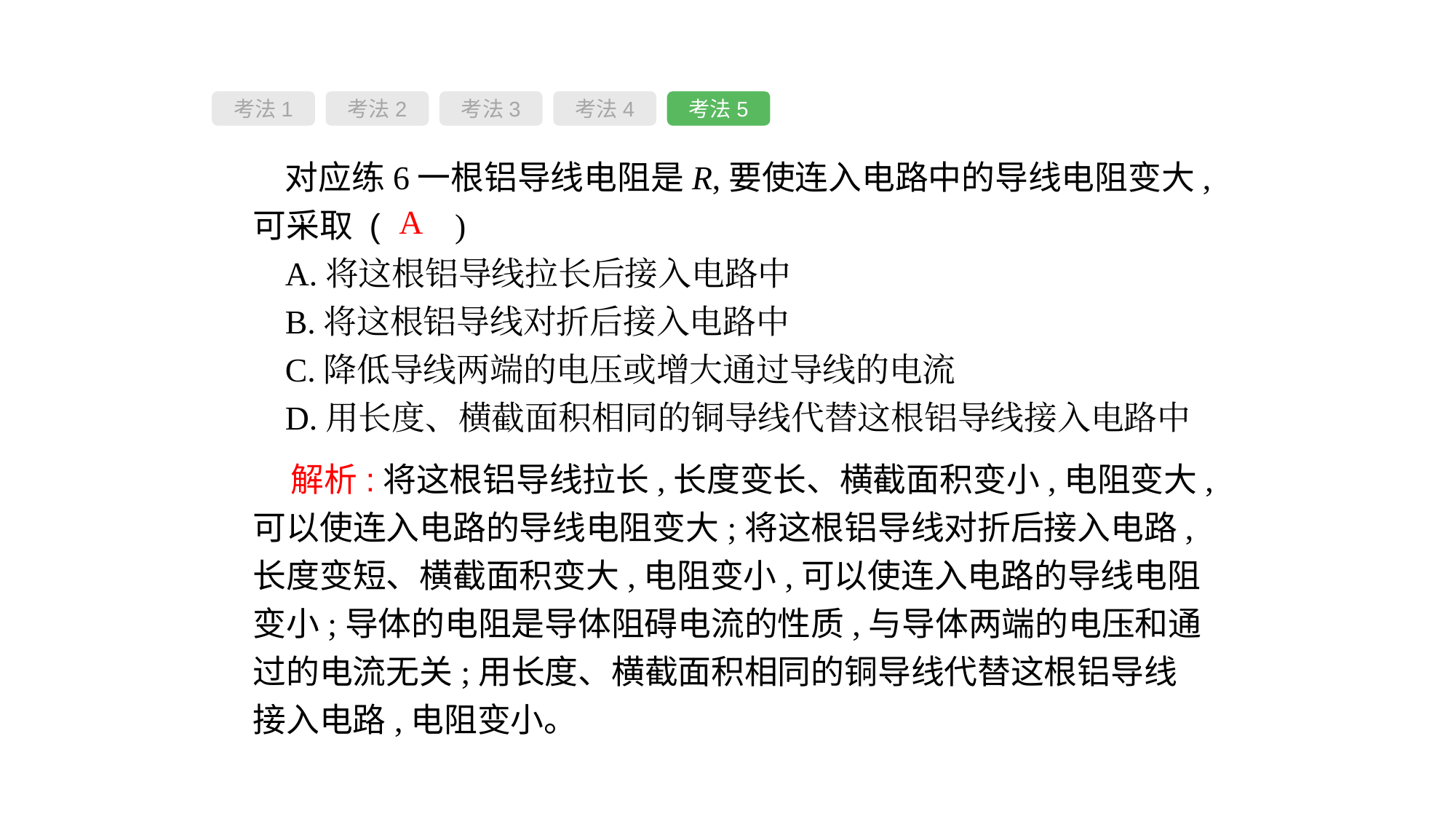

考法1
考法2
考法3
考法4
考法5
对应练6一根铝导线电阻是R,要使连入电路中的导线电阻变大,可采取 (   　)
A.将这根铝导线拉长后接入电路中
B.将这根铝导线对折后接入电路中
C.降低导线两端的电压或增大通过导线的电流
D.用长度、横截面积相同的铜导线代替这根铝导线接入电路中
A
    解析:将这根铝导线拉长,长度变长、横截面积变小,电阻变大,可以使连入电路的导线电阻变大;将这根铝导线对折后接入电路,长度变短、横截面积变大,电阻变小,可以使连入电路的导线电阻变小;导体的电阻是导体阻碍电流的性质,与导体两端的电压和通过的电流无关;用长度、横截面积相同的铜导线代替这根铝导线接入电路,电阻变小。